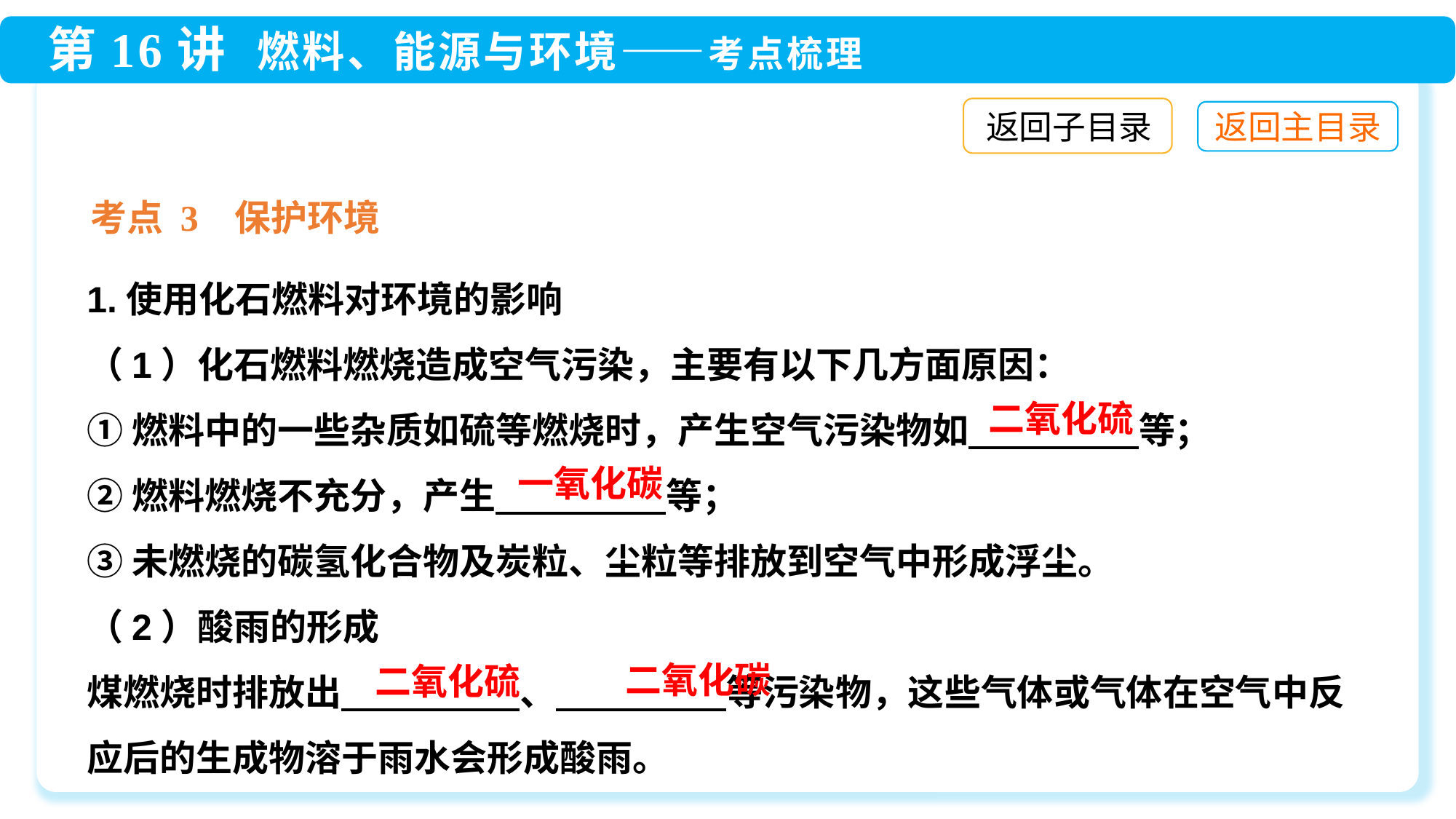

返回子目录
考点 3   保护环境
1.使用化石燃料对环境的影响
（1）化石燃料燃烧造成空气污染，主要有以下几方面原因：
①燃料中的一些杂质如硫等燃烧时，产生空气污染物如　　   　　等；
②燃料燃烧不充分，产生　　　   　等；
③未燃烧的碳氢化合物及炭粒、尘粒等排放到空气中形成浮尘。
（2）酸雨的形成
煤燃烧时排放出　　　    　、　　   　　等污染物，这些气体或气体在空气中反应后的生成物溶于雨水会形成酸雨。
二氧化硫
一氧化碳
二氧化碳
二氧化硫